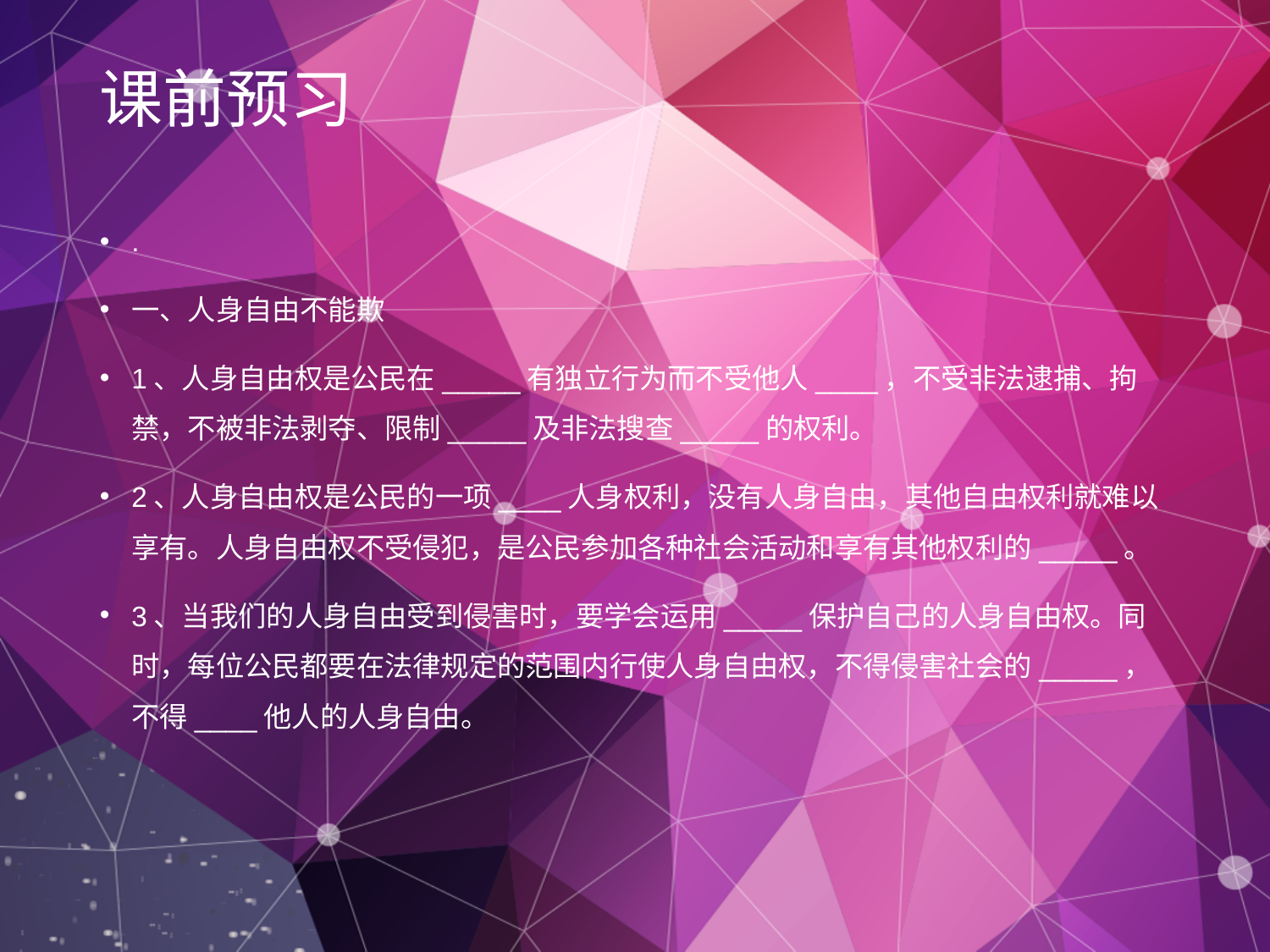

课前预习
.
一、人身自由不能欺
1、人身自由权是公民在_____有独立行为而不受他人____，不受非法逮捕、拘禁，不被非法剥夺、限制_____及非法搜查_____的权利。
2、人身自由权是公民的一项____人身权利，没有人身自由，其他自由权利就难以享有。人身自由权不受侵犯，是公民参加各种社会活动和享有其他权利的_____。
3、当我们的人身自由受到侵害时，要学会运用_____保护自己的人身自由权。同时，每位公民都要在法律规定的范围内行使人身自由权，不得侵害社会的_____，不得____他人的人身自由。